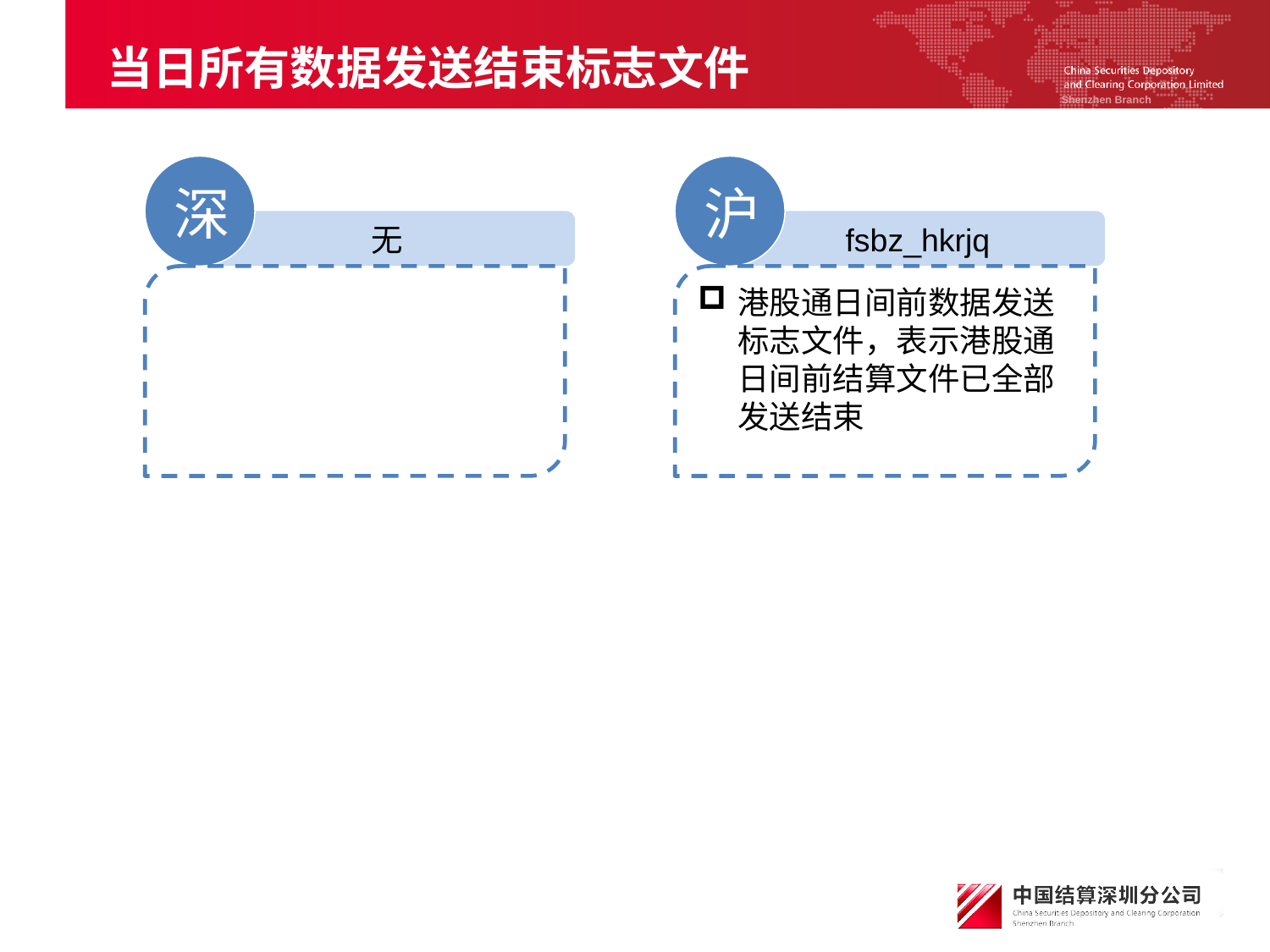

# 当日所有数据发送结束标志文件
深
无

沪
fsbz_hkrjq
港股通日间前数据发送标志文件，表示港股通日间前结算文件已全部发送结束